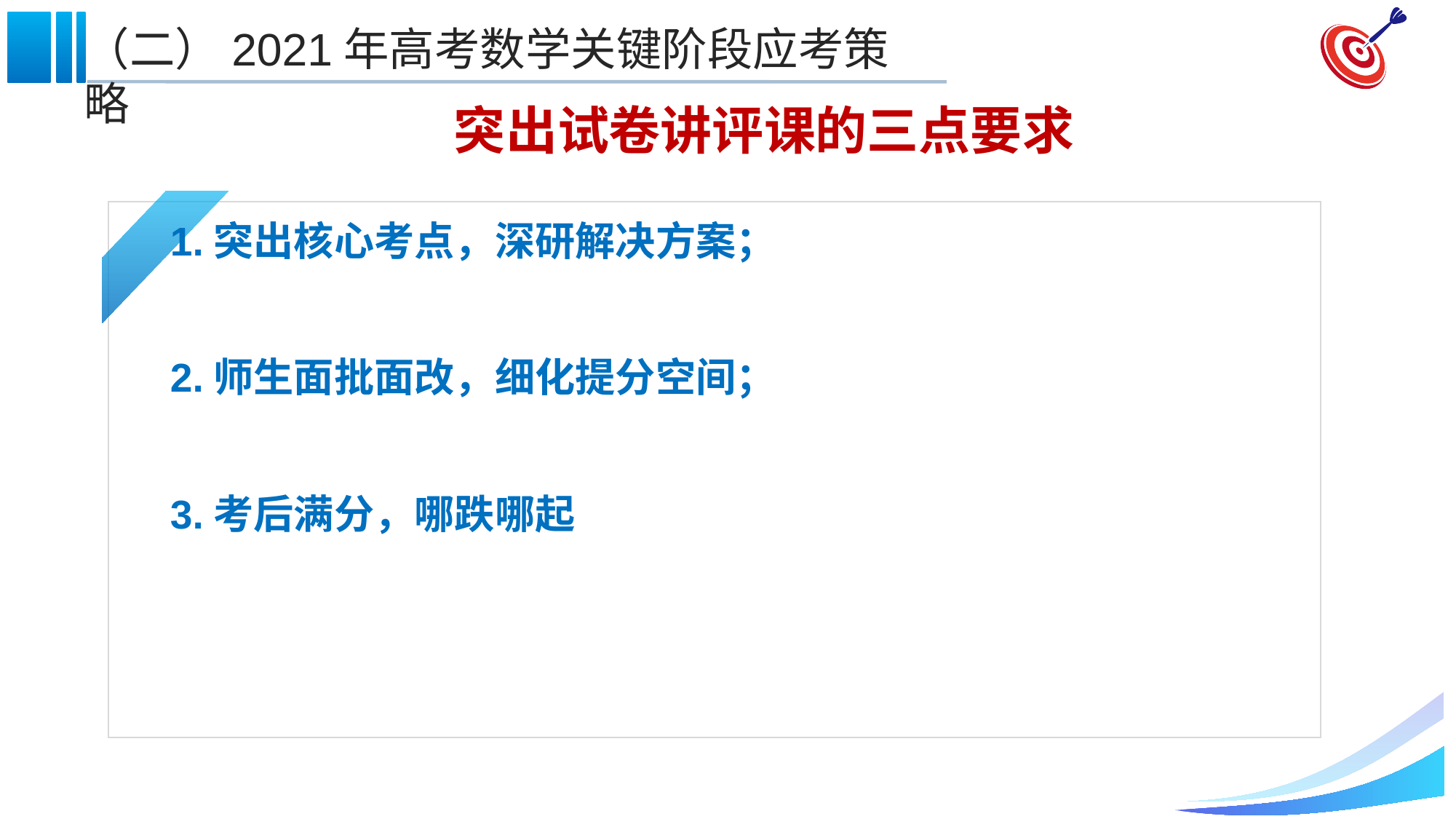

突出试卷讲评课的三点要求

    1.突出核心考点，深研解决方案；

    2.师生面批面改，细化提分空间；

    3.考后满分，哪跌哪起